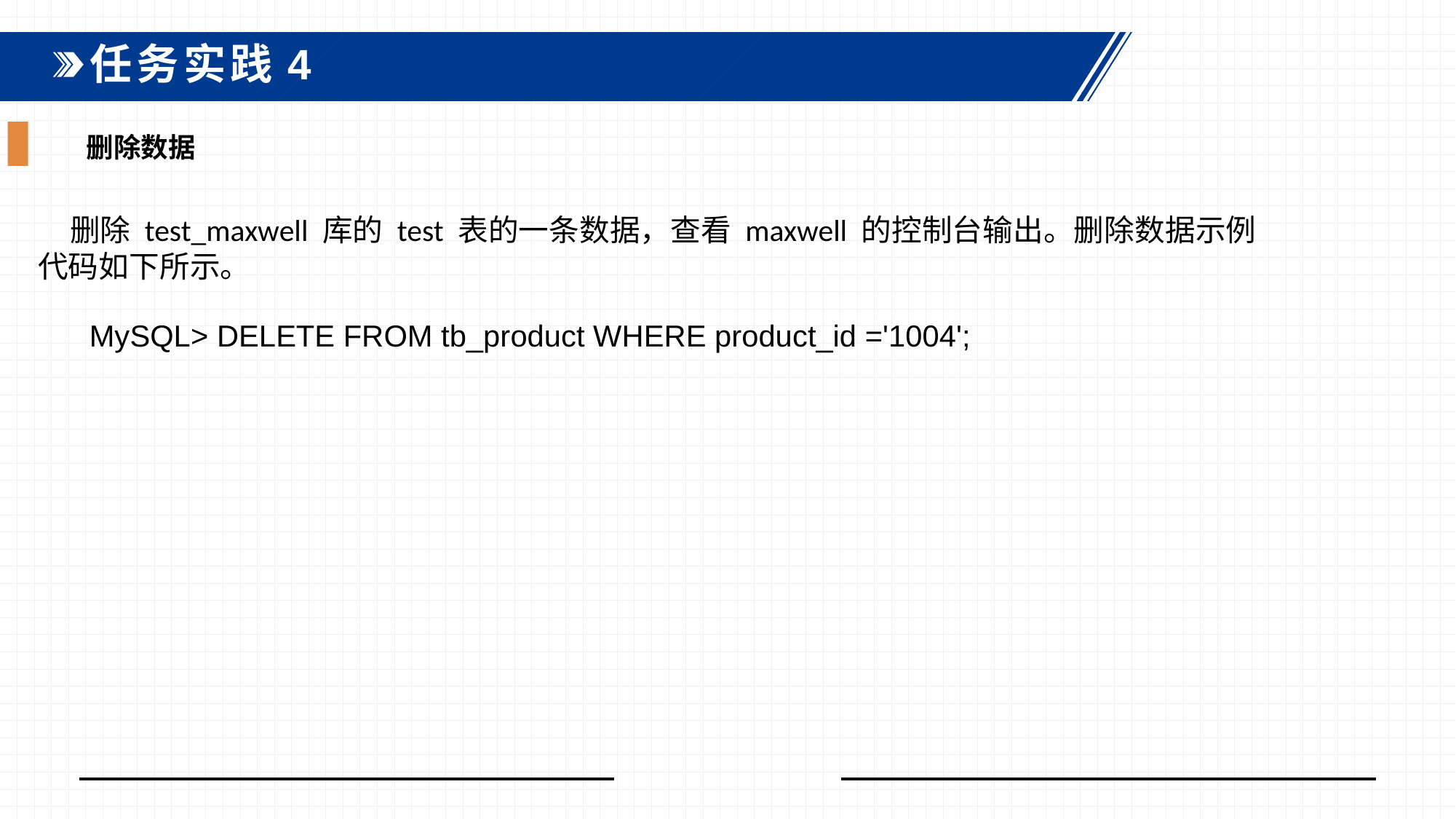

任务实践4
删除数据
删除 test_maxwell 库的 test 表的一条数据，查看 maxwell 的控制台输出。删除数据示例代码如下所示。
MySQL> DELETE FROM tb_product WHERE product_id ='1004';